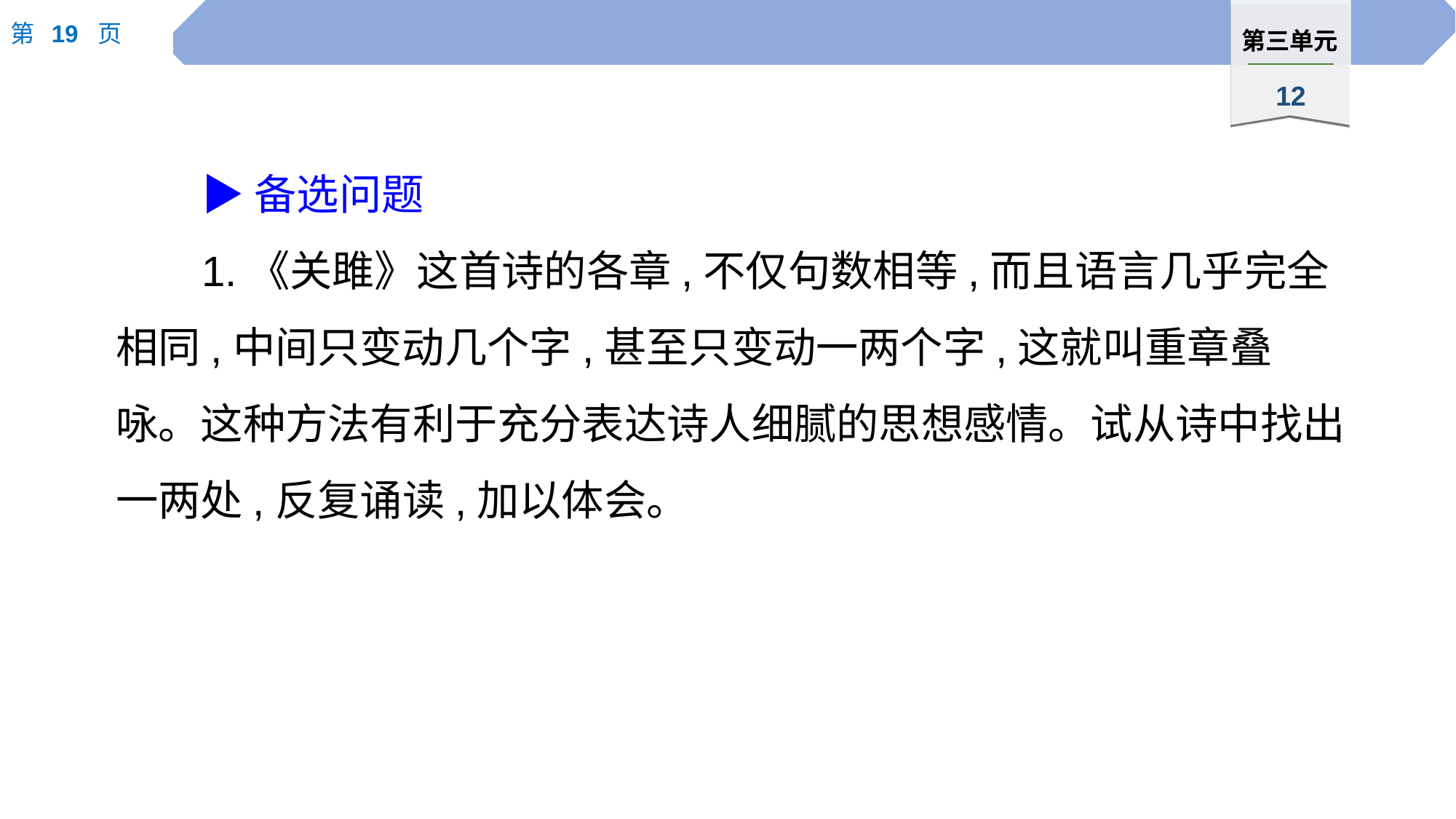

▶备选问题
1.《关雎》这首诗的各章,不仅句数相等,而且语言几乎完全相同,中间只变动几个字,甚至只变动一两个字,这就叫重章叠咏。这种方法有利于充分表达诗人细腻的思想感情。试从诗中找出一两处,反复诵读,加以体会。